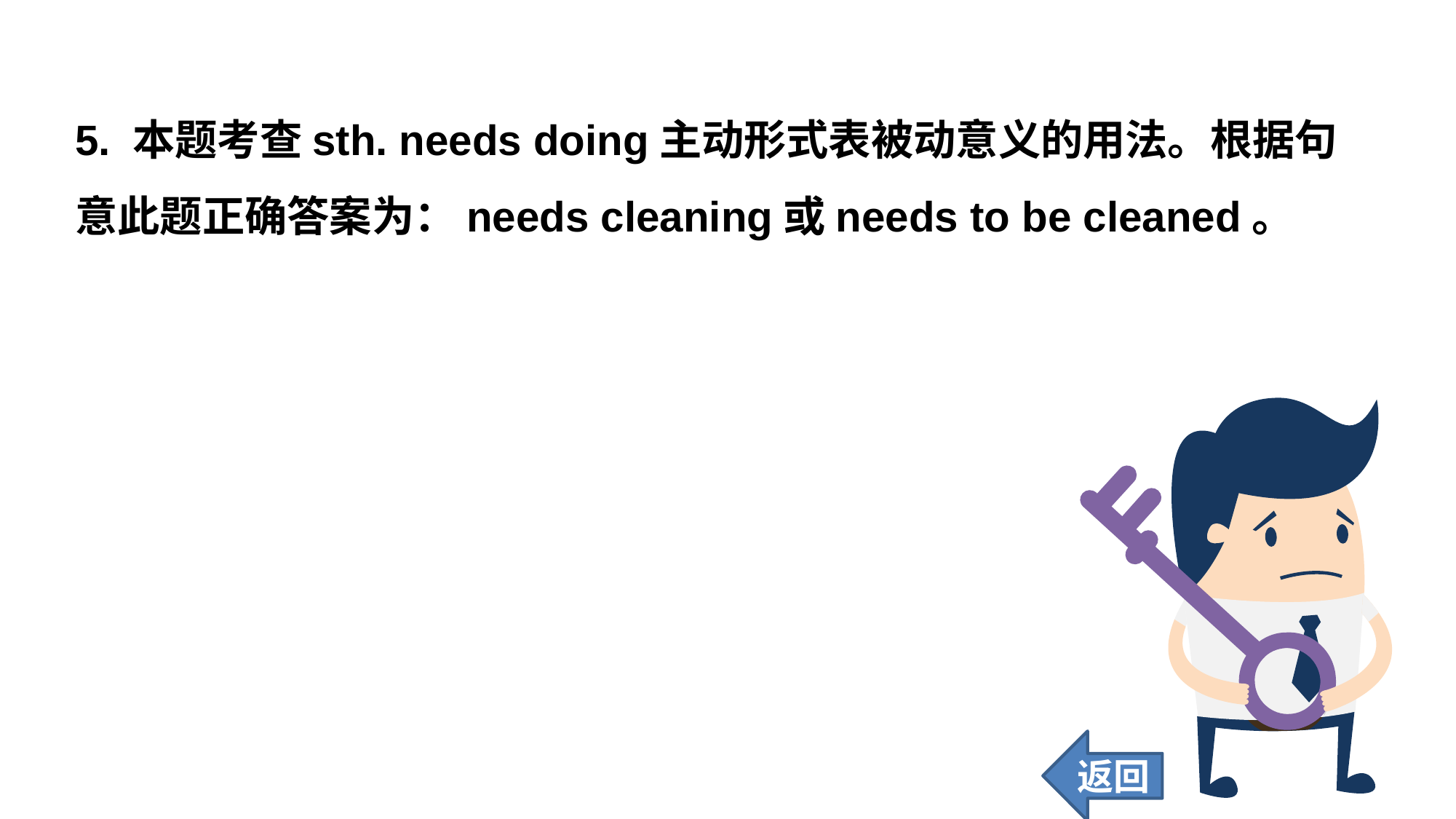

5. 本题考查sth. needs doing主动形式表被动意义的用法。根据句意此题正确答案为：needs cleaning或needs to be cleaned。

返回
65